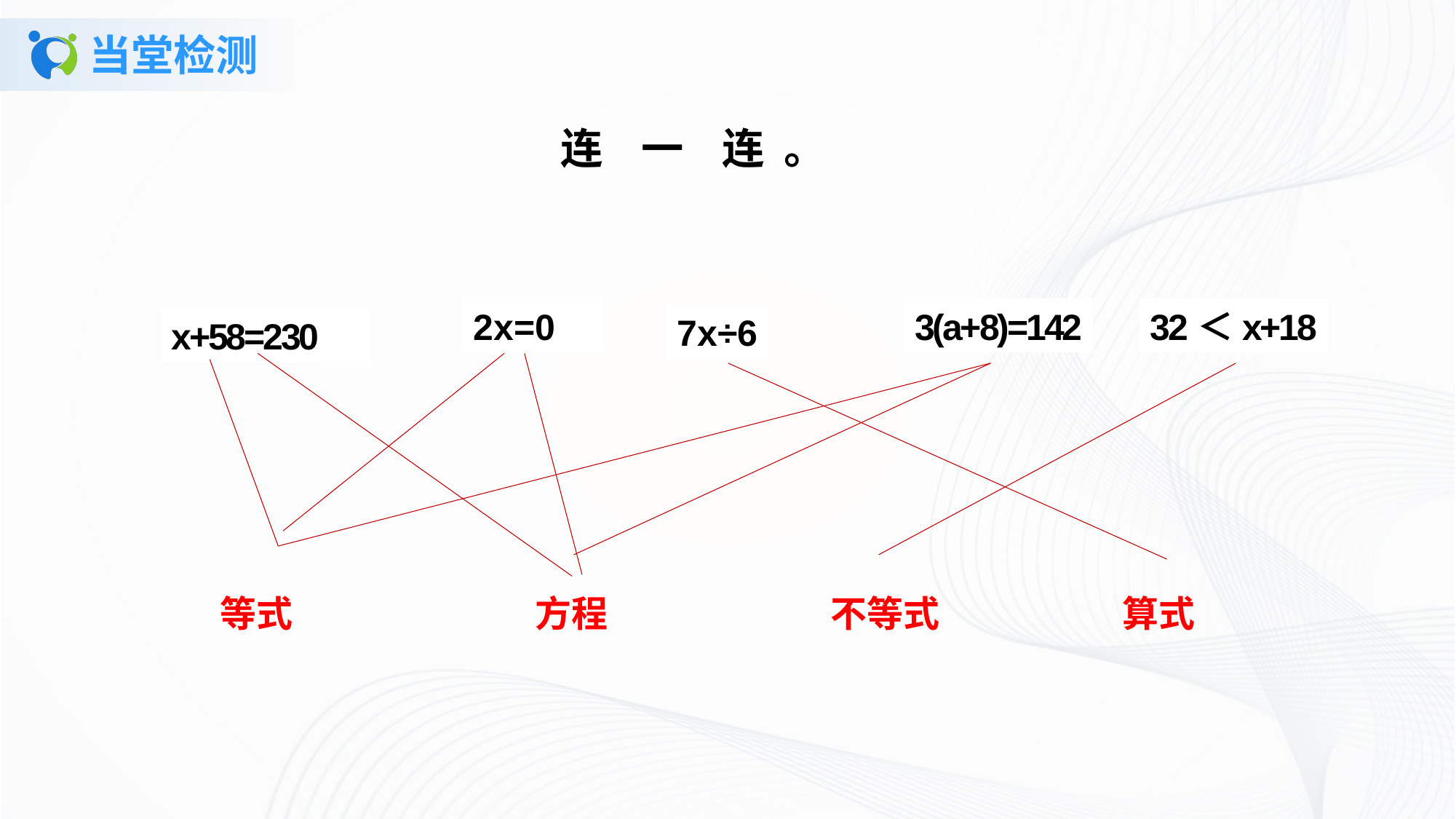

# 当堂检测
连    一    连  。
2x=0
3(a+8)=142
32＜x+18
7x÷6
x+58=230
等式
方程
不等式
算式